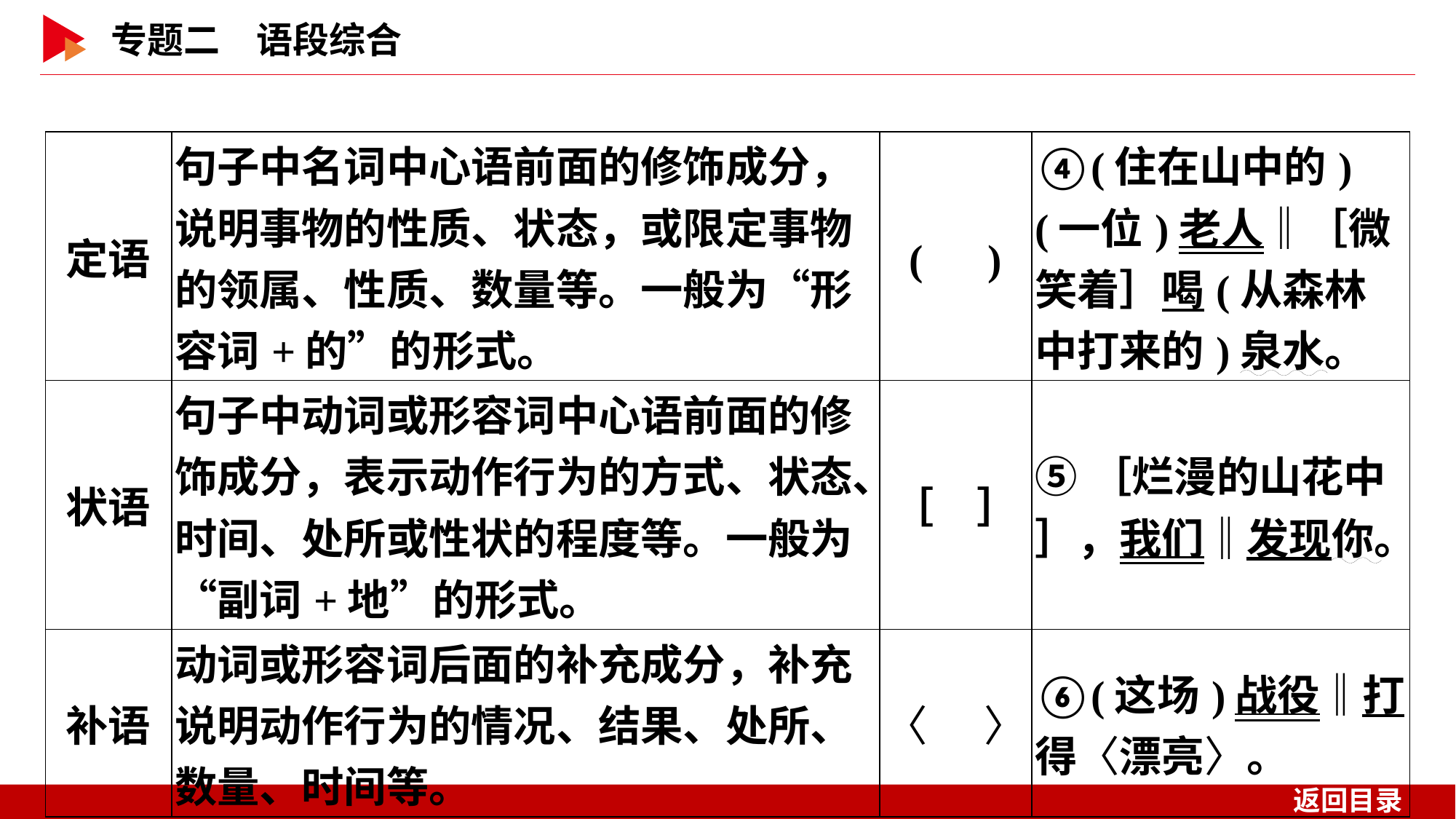

| 定语 | 句子中名词中心语前面的修饰成分，说明事物的性质、状态，或限定事物的领属、性质、数量等。一般为“形容词+的”的形式。 | (　) | ④(住在山中的)(一位)老人‖［微笑着］喝(从森林中打来的)泉水。 |
| --- | --- | --- | --- |
| 状语 | 句子中动词或形容词中心语前面的修饰成分，表示动作行为的方式、状态、时间、处所或性状的程度等。一般为“副词+地”的形式。 | ［　］ | ⑤［烂漫的山花中］，我们‖发现你。 |
| 补语 | 动词或形容词后面的补充成分，补充说明动作行为的情况、结果、处所、数量、时间等。 | 〈 〉 | ⑥(这场)战役‖打得〈漂亮〉。 |